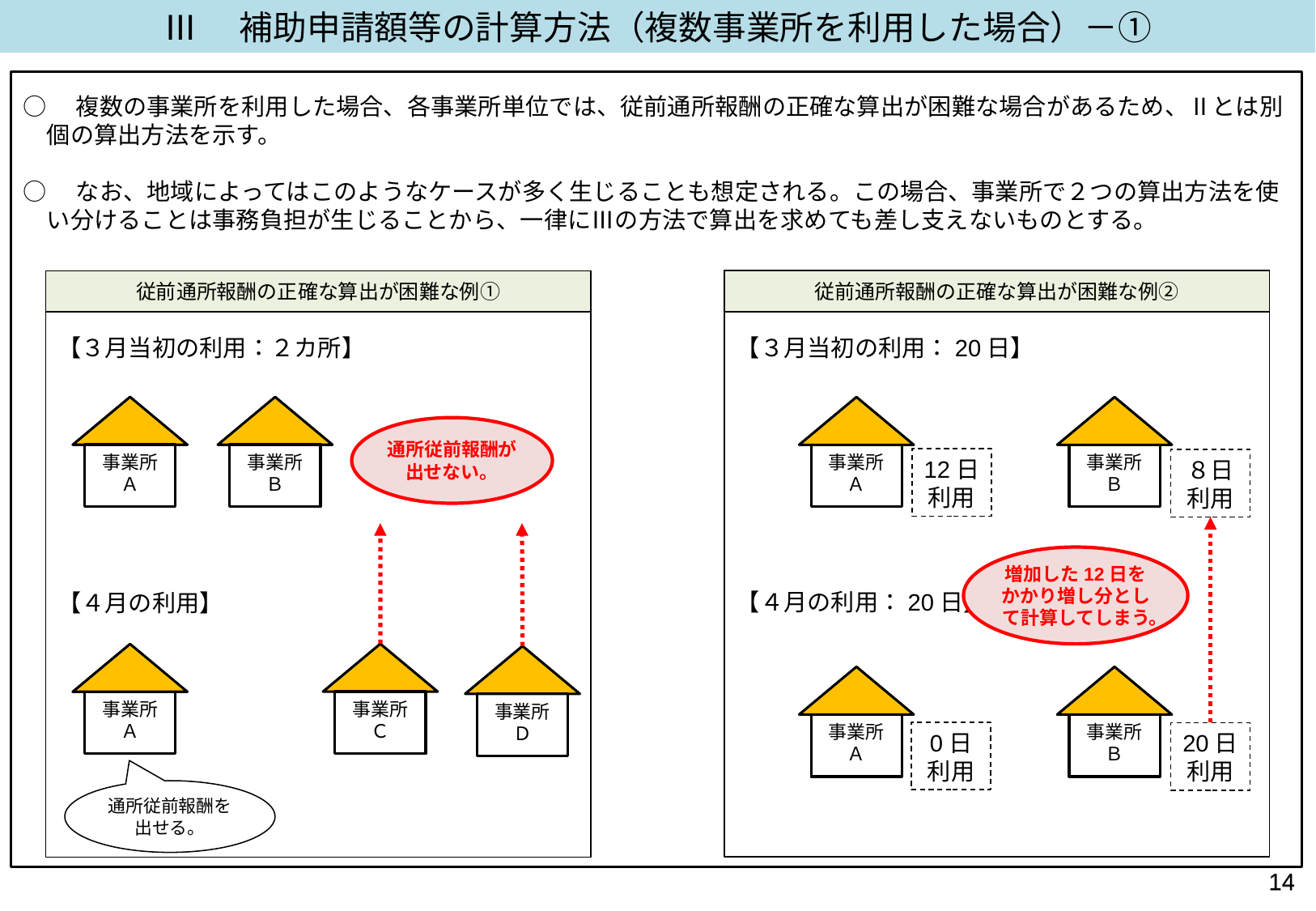

Ⅲ　補助申請額等の計算方法（複数事業所を利用した場合）－①

○　複数の事業所を利用した場合、各事業所単位では、従前通所報酬の正確な算出が困難な場合があるため、Ⅱとは別個の算出方法を示す。

○　なお、地域によってはこのようなケースが多く生じることも想定される。この場合、事業所で２つの算出方法を使い分けることは事務負担が生じることから、一律にⅢの方法で算出を求めても差し支えないものとする。

【３月当初の利用：20日】

【４月の利用：20日】

【３月当初の利用：２カ所】

【４月の利用】
従前通所報酬の正確な算出が困難な例①
従前通所報酬の正確な算出が困難な例②

通所従前報酬が出せない。
事業所
Ａ
事業所
Ｂ
事業所
Ａ
事業所
Ｂ
12日
利用
８日
利用
増加した12日を
かかり増し分として計算してしまう。

事業所
Ｃ
事業所
Ａ
事業所
Ｄ
事業所
Ａ
事業所
Ｂ
0日
利用
20日
利用
通所従前報酬を
出せる。
14
14